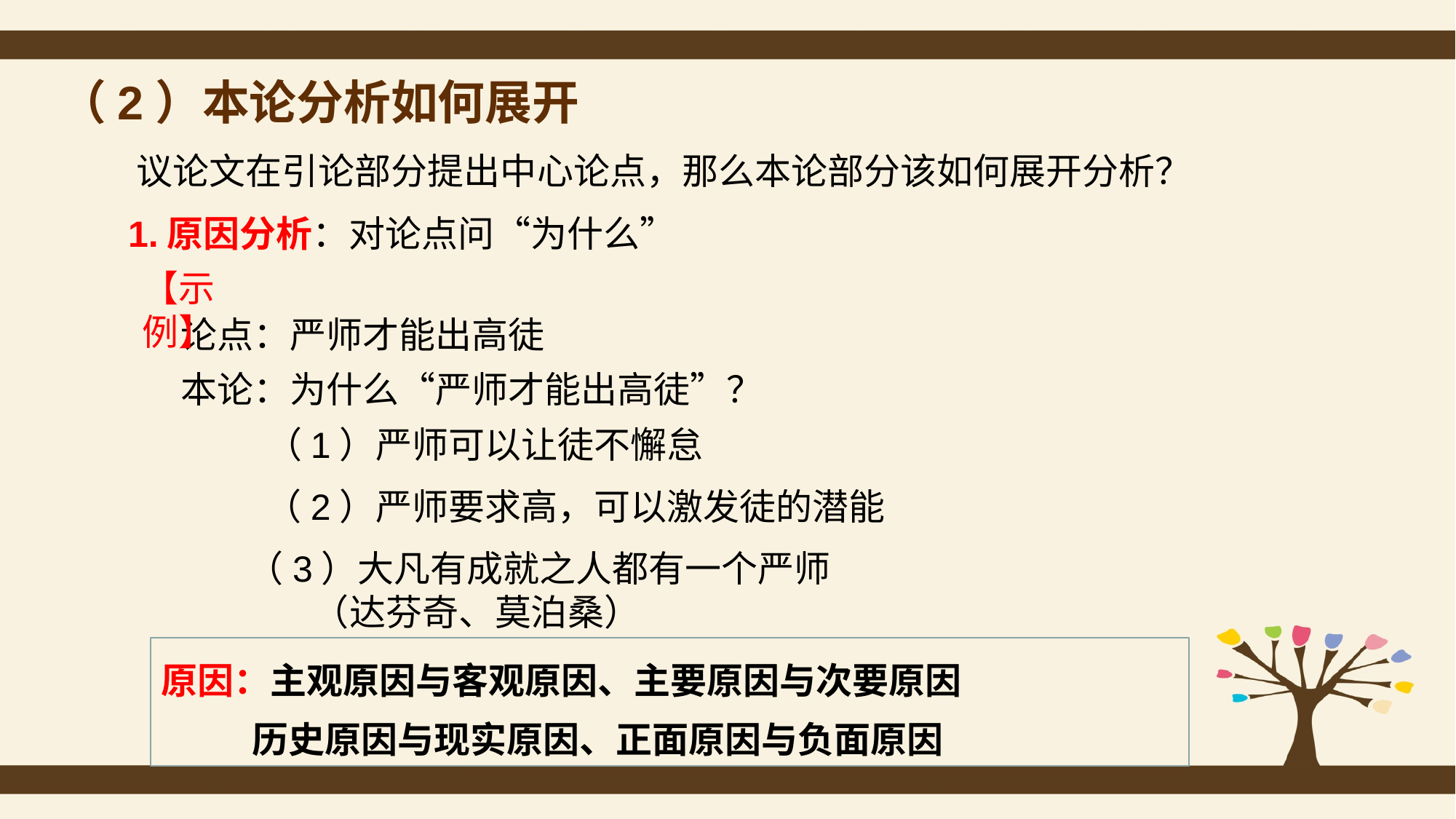

（2）本论分析如何展开
议论文在引论部分提出中心论点，那么本论部分该如何展开分析？
1.原因分析：对论点问“为什么”
【示例】
论点：严师才能出高徒
本论：为什么“严师才能出高徒”？
（1）严师可以让徒不懈怠
 （2）严师要求高，可以激发徒的潜能
   （3）大凡有成就之人都有一个严师
           （达芬奇、莫泊桑）
原因：主观原因与客观原因、主要原因与次要原因
          历史原因与现实原因、正面原因与负面原因